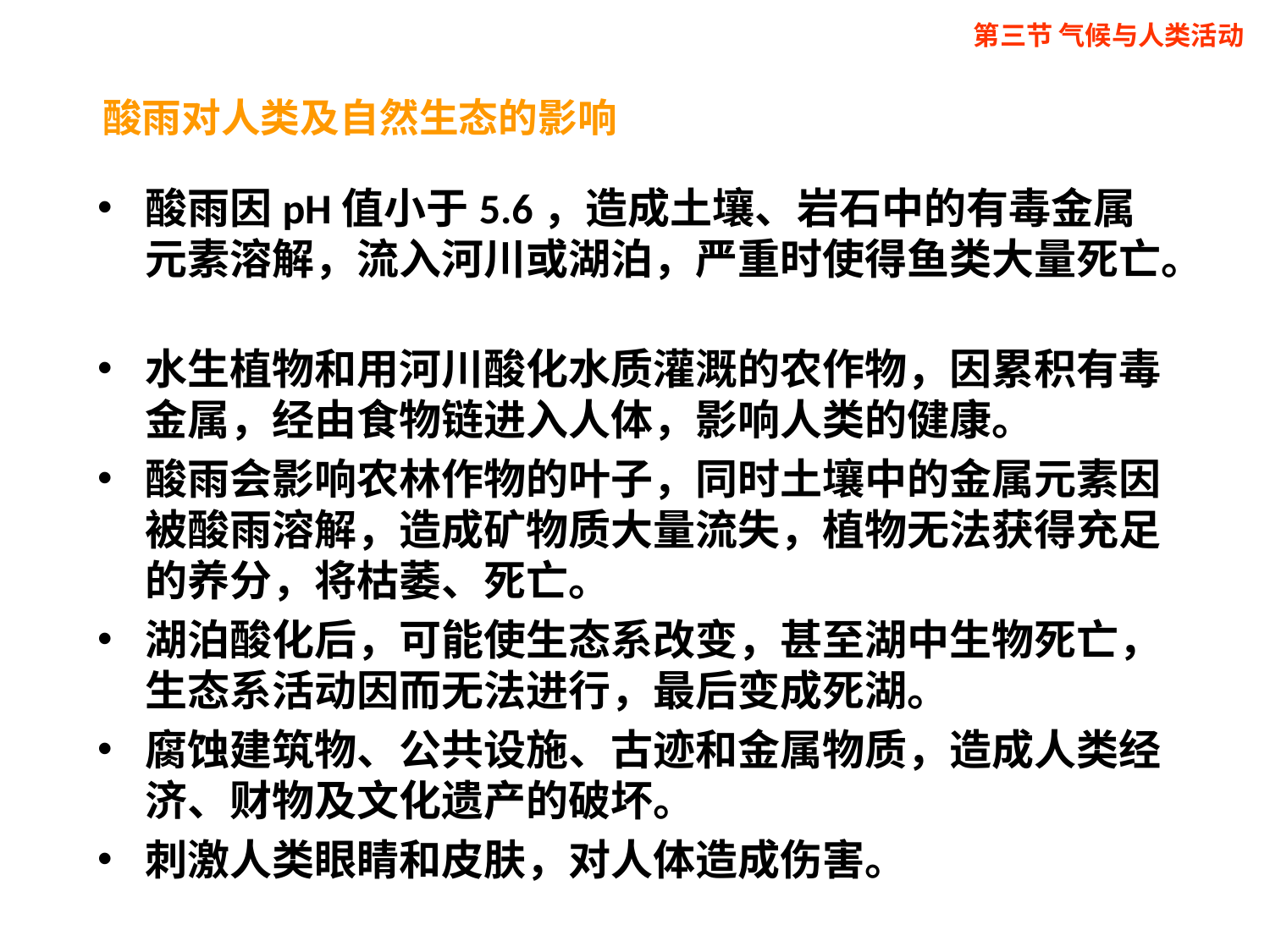

第三节 气候与人类活动
# 酸雨对人类及自然生态的影响
酸雨因pH值小于5.6，造成土壤、岩石中的有毒金属元素溶解，流入河川或湖泊，严重时使得鱼类大量死亡。
水生植物和用河川酸化水质灌溉的农作物，因累积有毒金属，经由食物链进入人体，影响人类的健康。
酸雨会影响农林作物的叶子，同时土壤中的金属元素因被酸雨溶解，造成矿物质大量流失，植物无法获得充足的养分，将枯萎、死亡。
湖泊酸化后，可能使生态系改变，甚至湖中生物死亡，生态系活动因而无法进行，最后变成死湖。
腐蚀建筑物、公共设施、古迹和金属物质，造成人类经济、财物及文化遗产的破坏。
刺激人类眼睛和皮肤，对人体造成伤害。